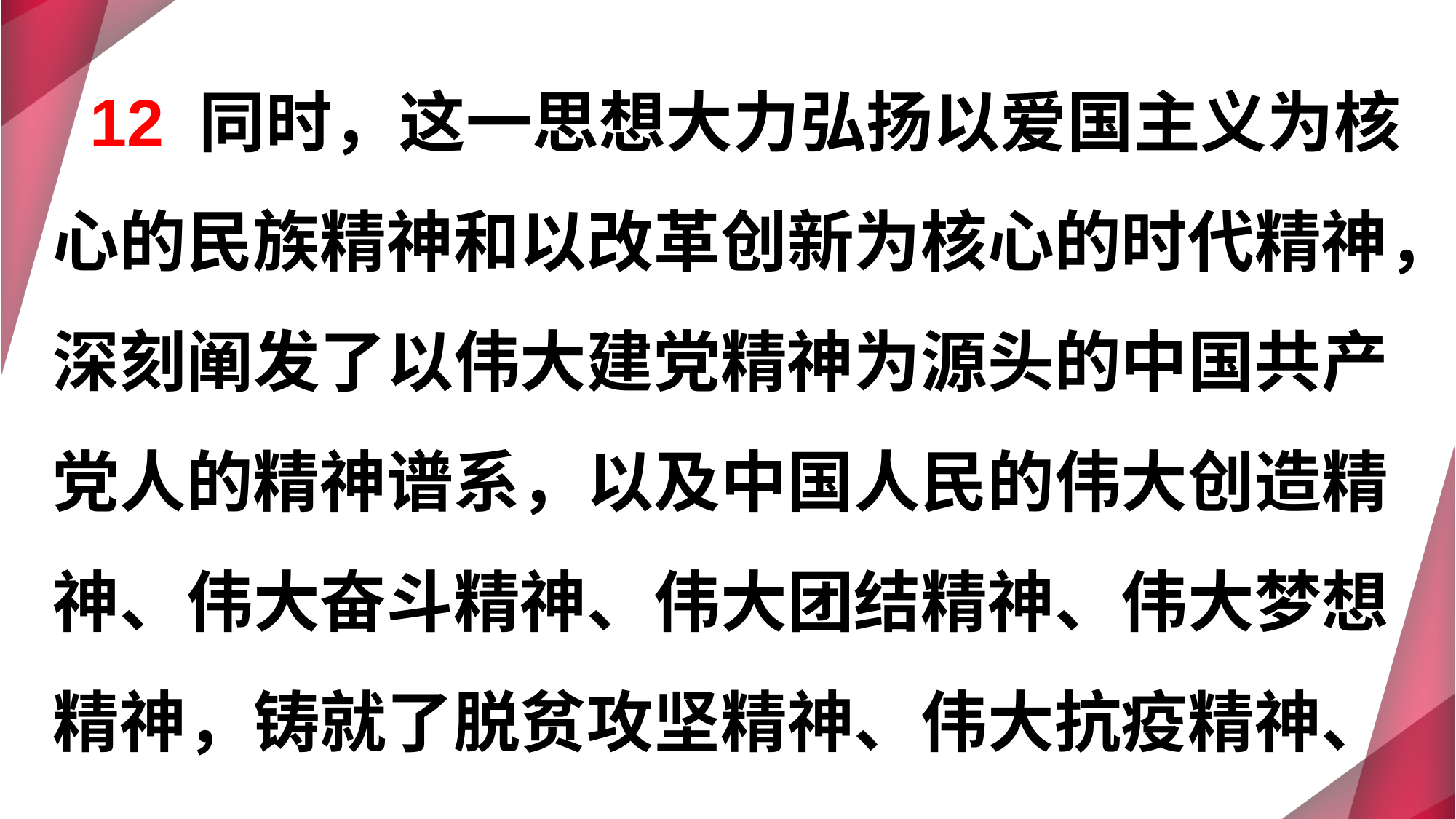

12 同时，这一思想大力弘扬以爱国主义为核心的民族精神和以改革创新为核心的时代精神，深刻阐发了以伟大建党精神为源头的中国共产党人的精神谱系，以及中国人民的伟大创造精神、伟大奋斗精神、伟大团结精神、伟大梦想精神，铸就了脱贫攻坚精神、伟大抗疫精神、